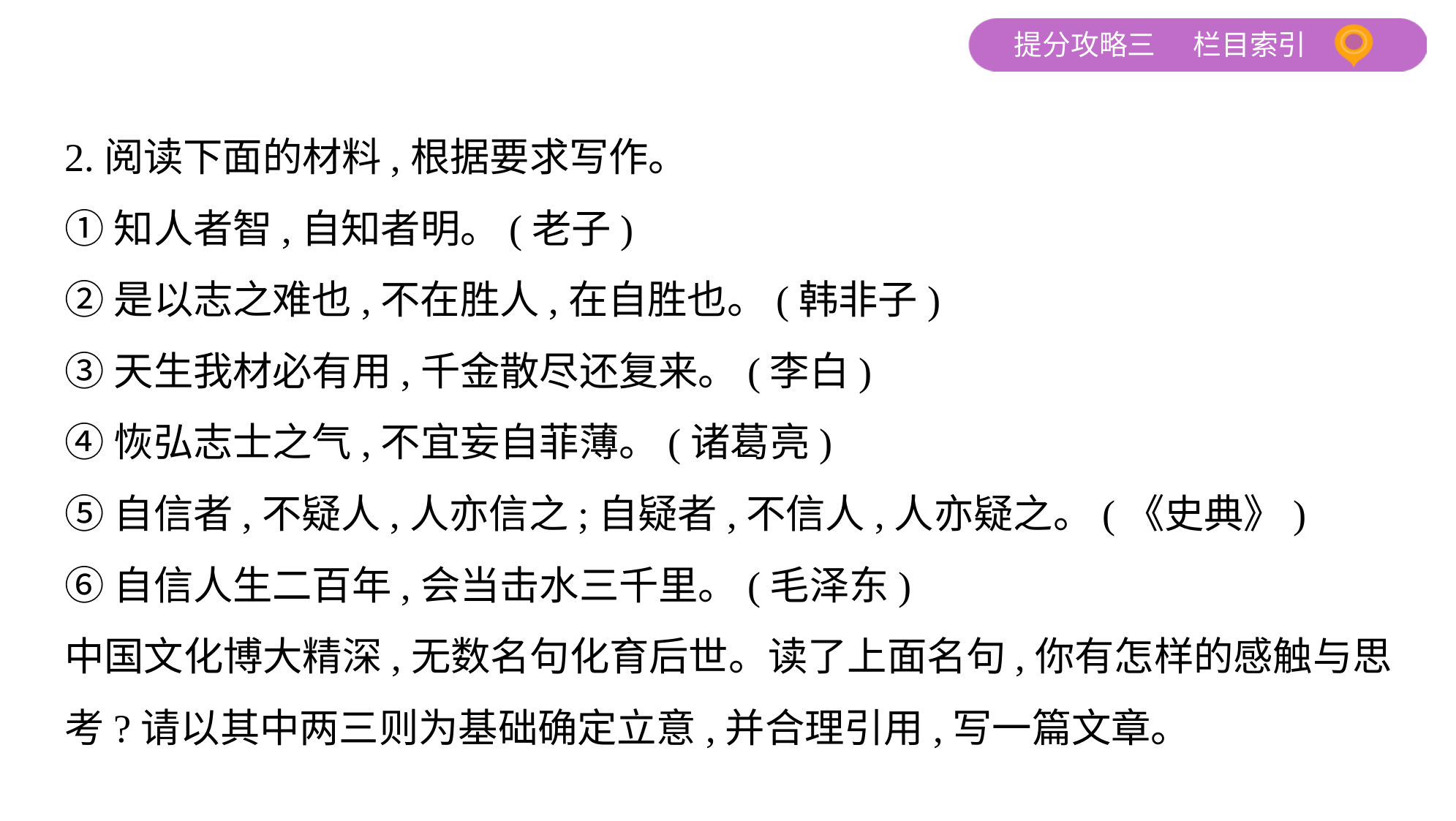

2.阅读下面的材料,根据要求写作。
①知人者智,自知者明。(老子)
②是以志之难也,不在胜人,在自胜也。(韩非子)
③天生我材必有用,千金散尽还复来。(李白)
④恢弘志士之气,不宜妄自菲薄。(诸葛亮)
⑤自信者,不疑人,人亦信之;自疑者,不信人,人亦疑之。(《史典》)
⑥自信人生二百年,会当击水三千里。(毛泽东)
中国文化博大精深,无数名句化育后世。读了上面名句,你有怎样的感触与思
考?请以其中两三则为基础确定立意,并合理引用,写一篇文章。